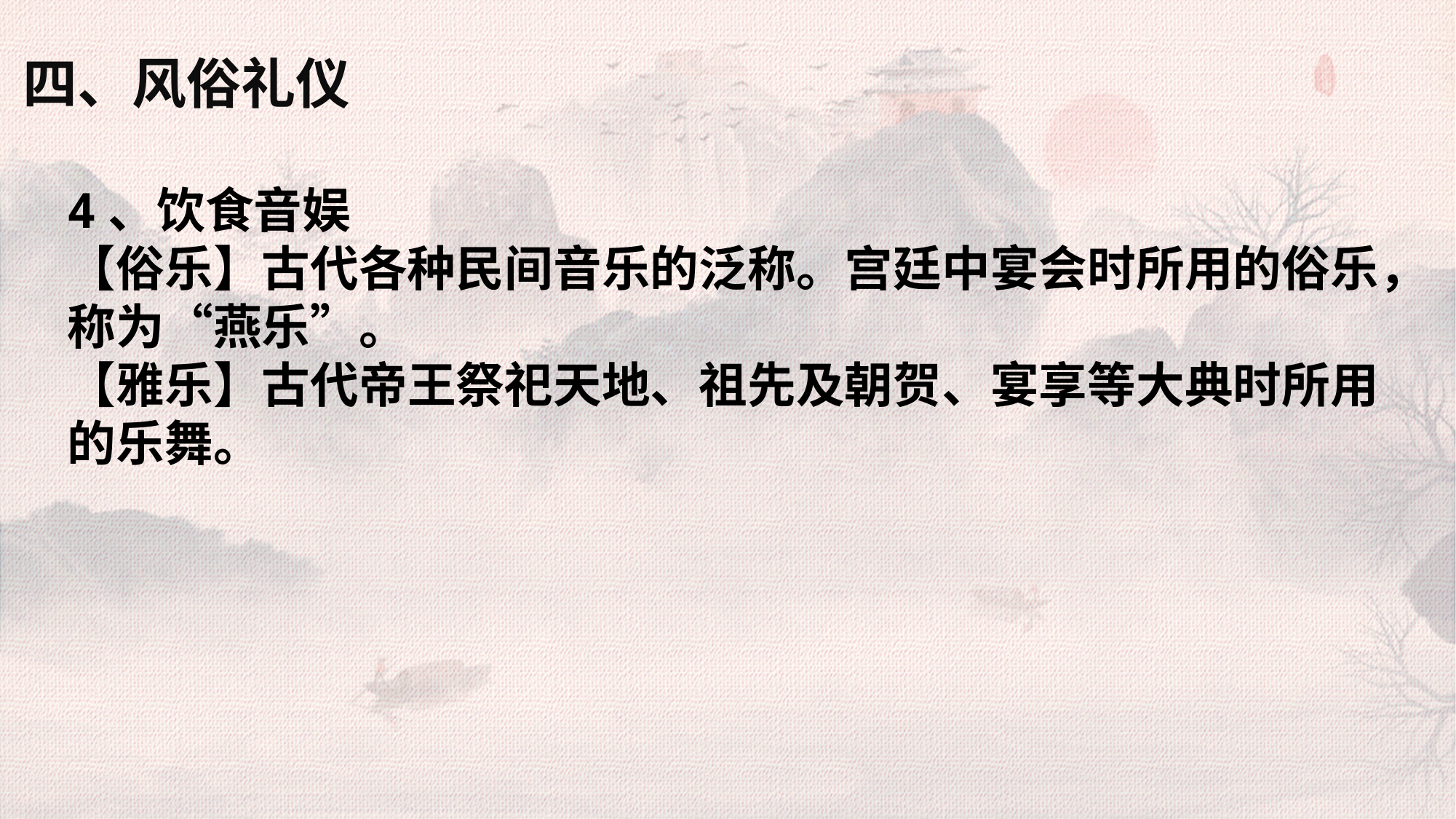

四、风俗礼仪
4、饮食音娱
【俗乐】古代各种民间音乐的泛称。宫廷中宴会时所用的俗乐，称为“燕乐”。
【雅乐】古代帝王祭祀天地、祖先及朝贺、宴享等大典时所用的乐舞。